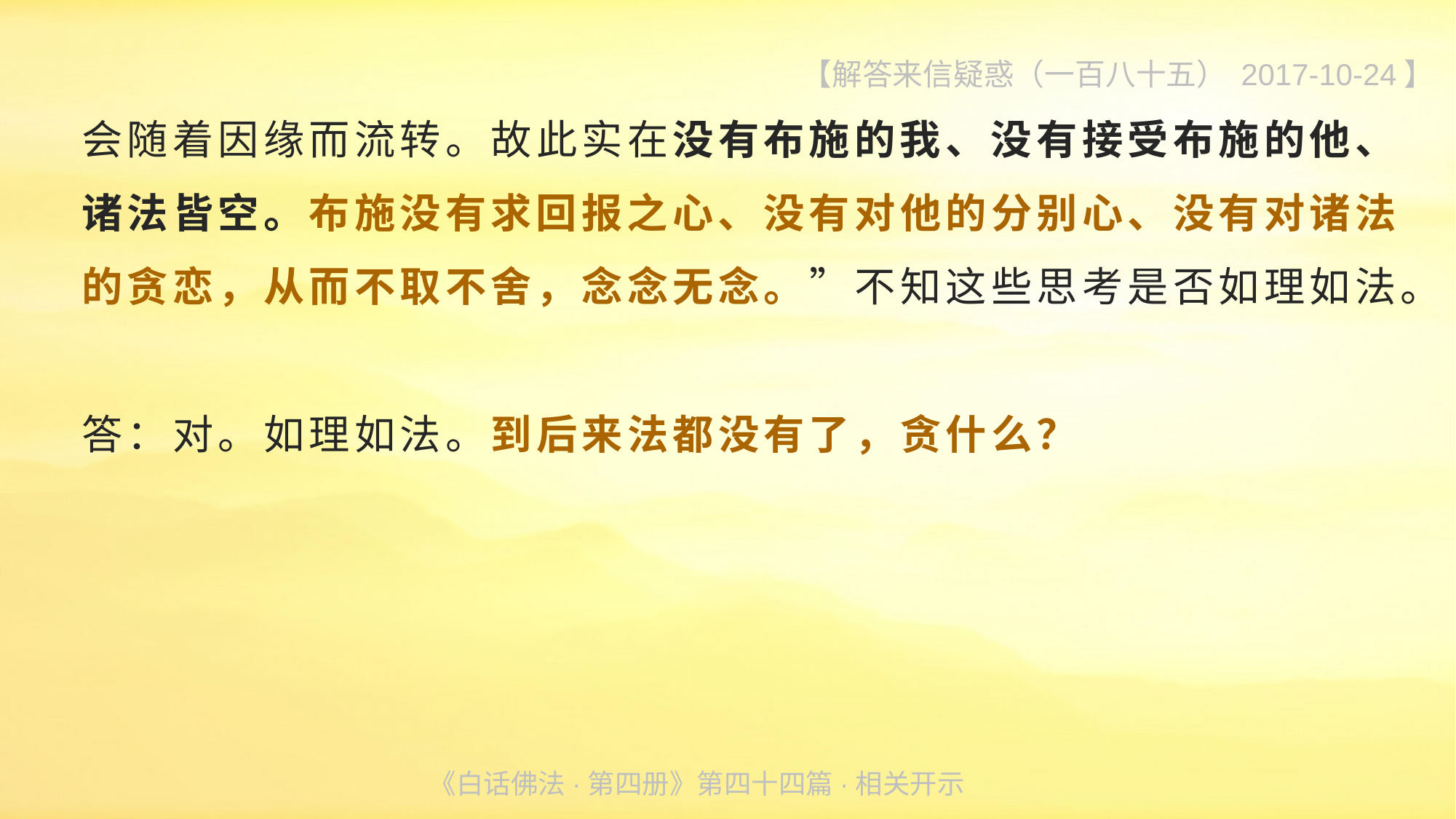

【解答来信疑惑（一百八十五） 2017-10-24】
会随着因缘而流转。故此实在没有布施的我、没有接受布施的他、诸法皆空。布施没有求回报之心、没有对他的分别心、没有对诸法的贪恋，从而不取不舍，念念无念。”不知这些思考是否如理如法。

答：对。如理如法。到后来法都没有了，贪什么？

《白话佛法·第四册》第四十四篇·相关开示